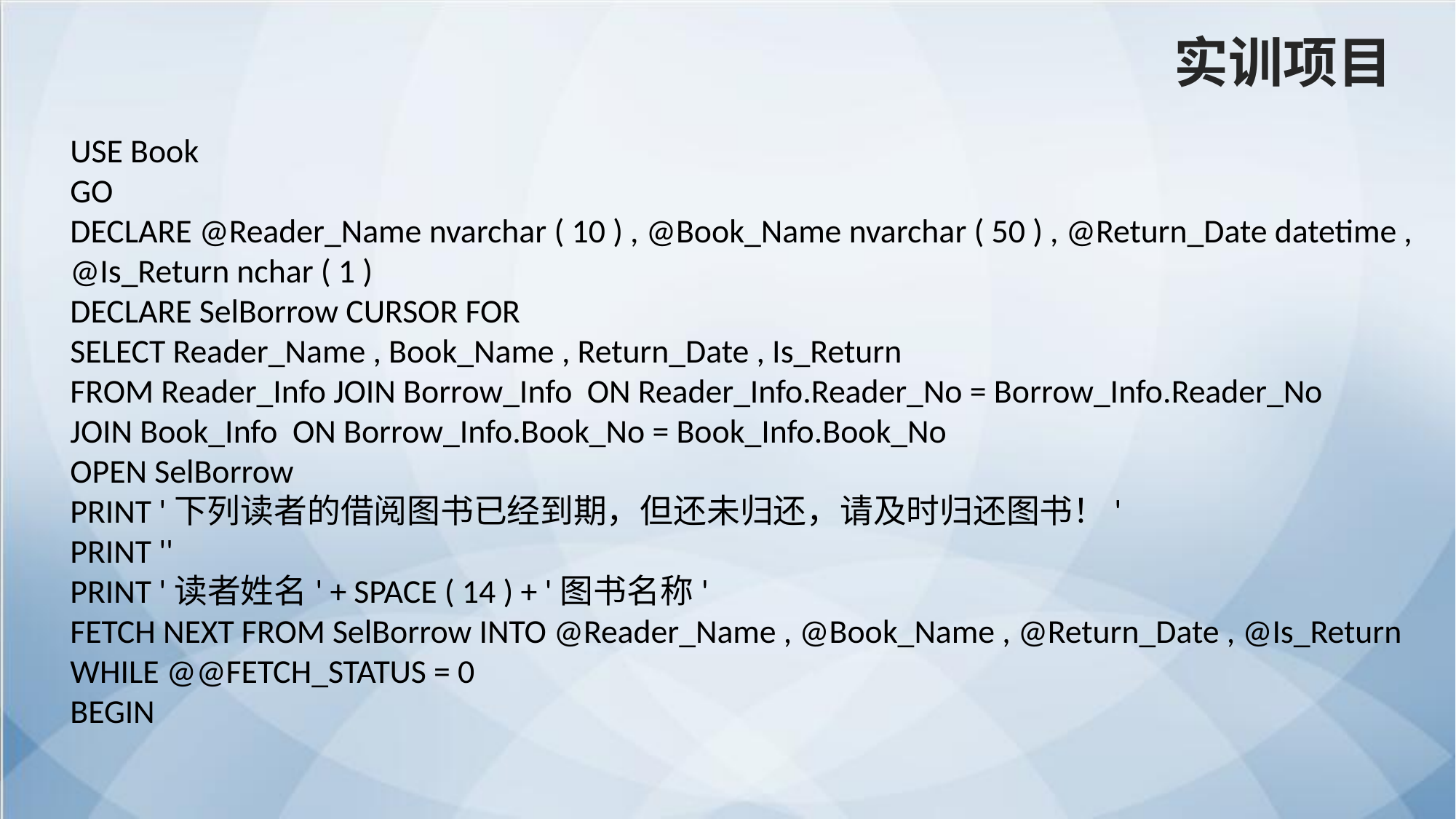

实训项目
USE Book
GO
DECLARE @Reader_Name nvarchar ( 10 ) , @Book_Name nvarchar ( 50 ) , @Return_Date datetime , @Is_Return nchar ( 1 )
DECLARE SelBorrow CURSOR FOR
SELECT Reader_Name , Book_Name , Return_Date , Is_Return
FROM Reader_Info JOIN Borrow_Info  ON Reader_Info.Reader_No = Borrow_Info.Reader_No
JOIN Book_Info  ON Borrow_Info.Book_No = Book_Info.Book_No
OPEN SelBorrow
PRINT '下列读者的借阅图书已经到期，但还未归还，请及时归还图书！'
PRINT ''
PRINT '读者姓名' + SPACE ( 14 ) + '图书名称'
FETCH NEXT FROM SelBorrow INTO @Reader_Name , @Book_Name , @Return_Date , @Is_Return
WHILE @@FETCH_STATUS = 0
BEGIN